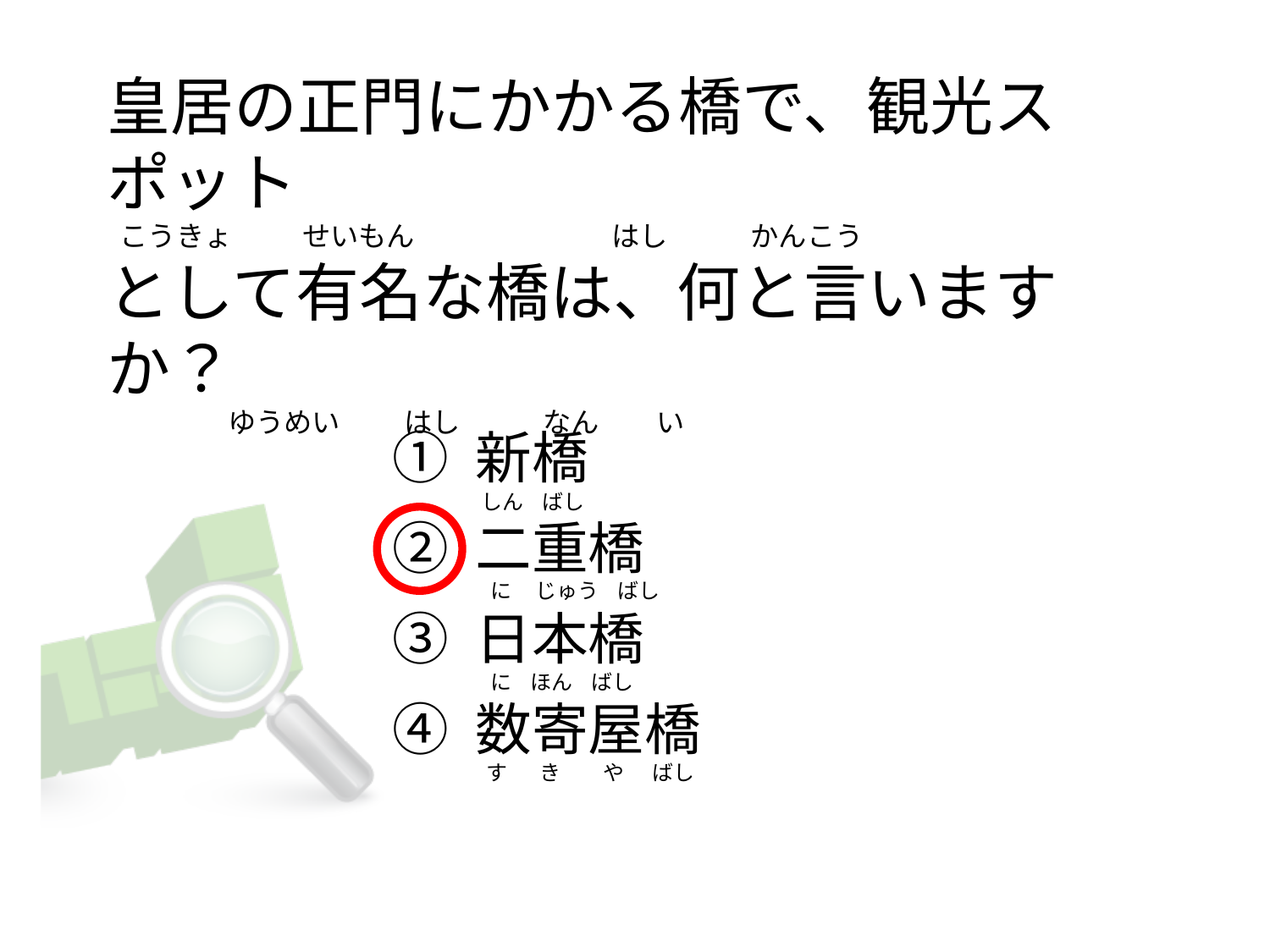

# 皇居の正門にかかる橋で、観光スポット   こうきょ           せいもん                               はし             かんこう として有名な橋は、何と言いますか？                    ゆうめい          はし             なん         い
① 新橋
② 二重橋
③ 日本橋
④ 数寄屋橋
 しん    ばし

   に     じゅう    ばし
   に    ほん    ばし
  す       き         や      ばし